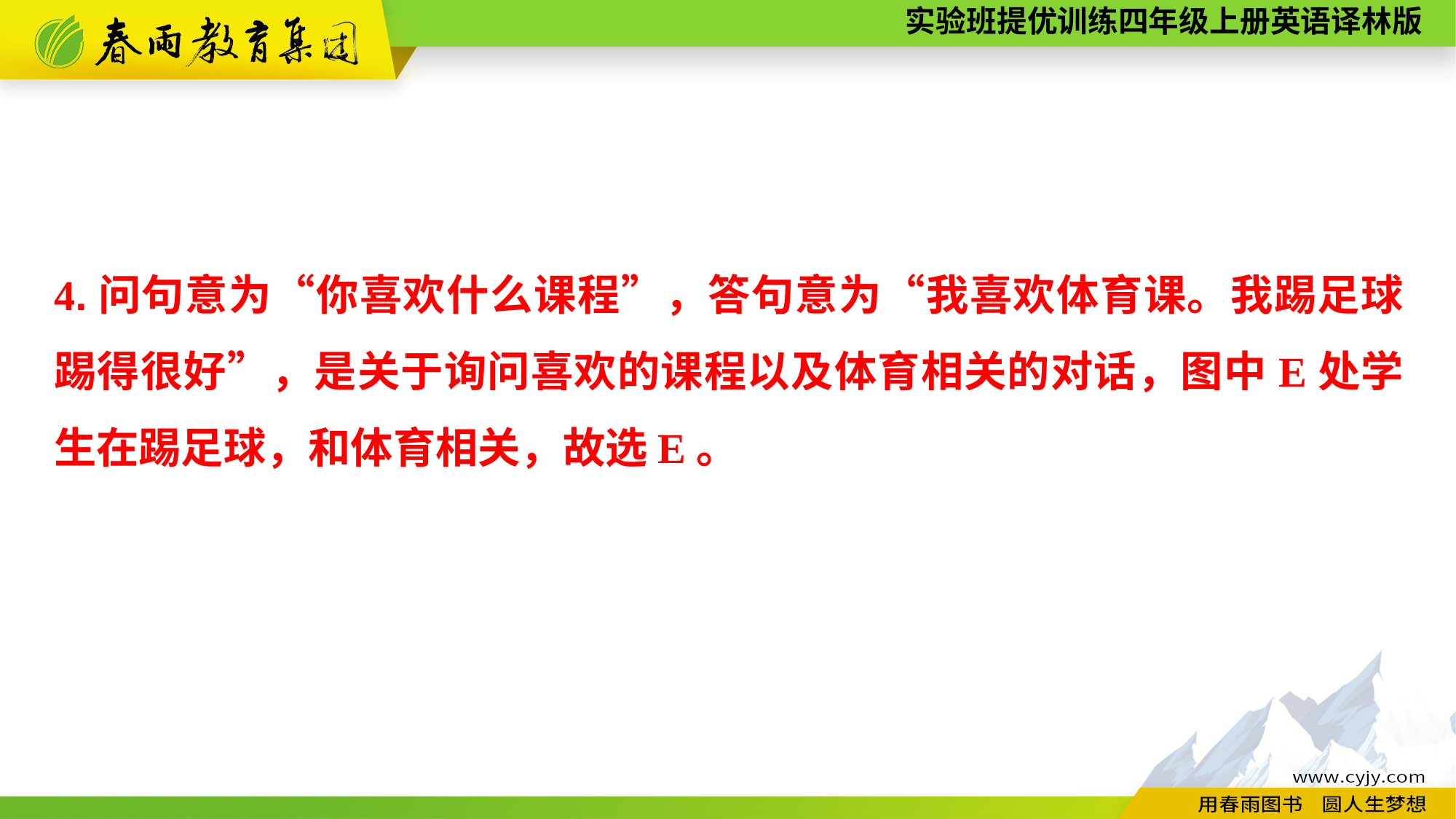

4.问句意为“你喜欢什么课程”，答句意为“我喜欢体育课。我踢足球踢得很好”，是关于询问喜欢的课程以及体育相关的对话，图中E处学生在踢足球，和体育相关，故选E。